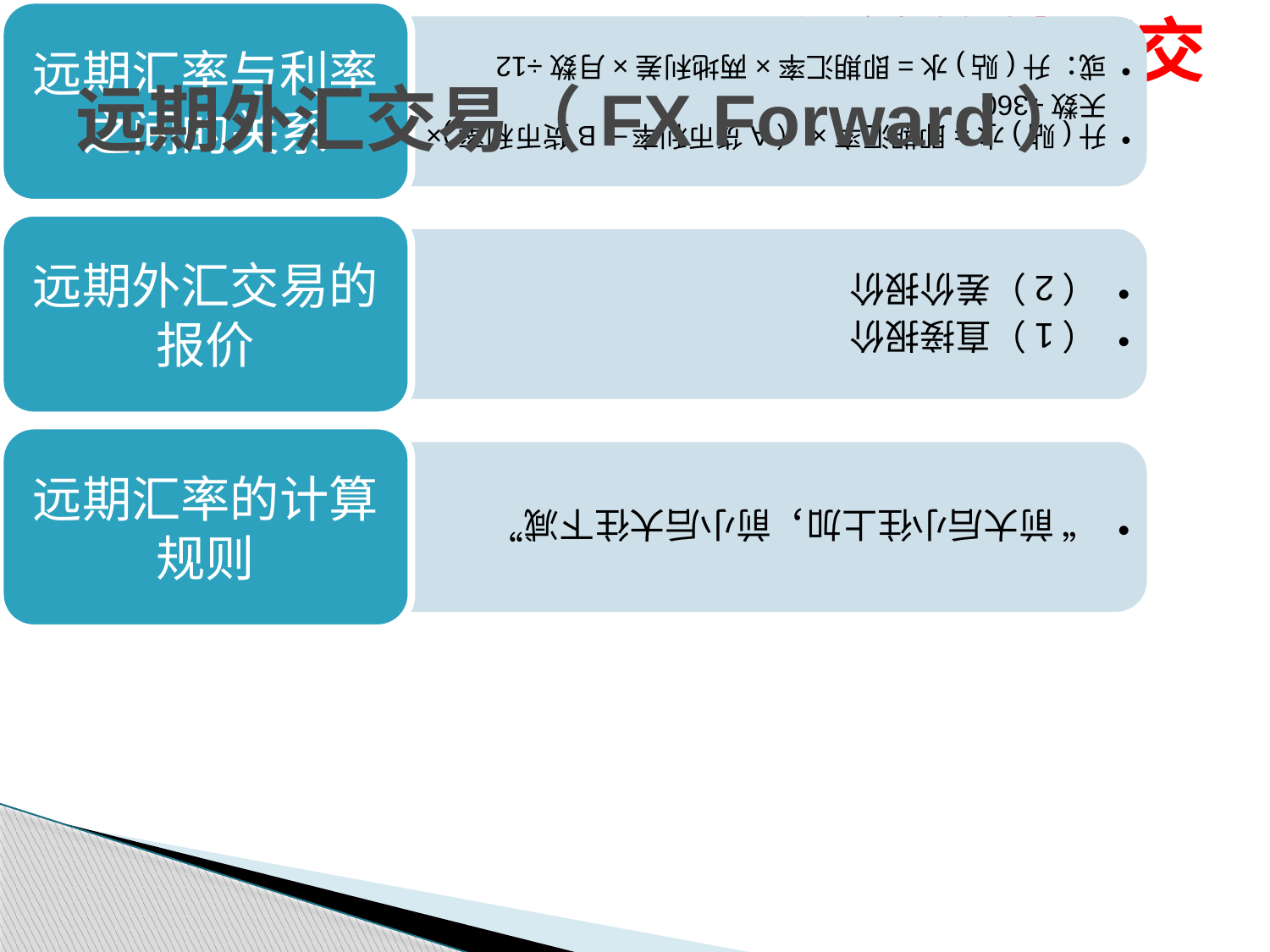

# 远期外汇交易（FX Forward）
升(贴)水=即期汇率×（A货币利率－B货币利率)×天数÷360
或：升(贴)水=即期汇率×两地利差×月数÷12
远期汇率与利率之间的关系
（1）直接报价
（2）差价报价
远期外汇交易的报价
“前大后小往上加，前小后大往下减”
远期汇率的计算规则